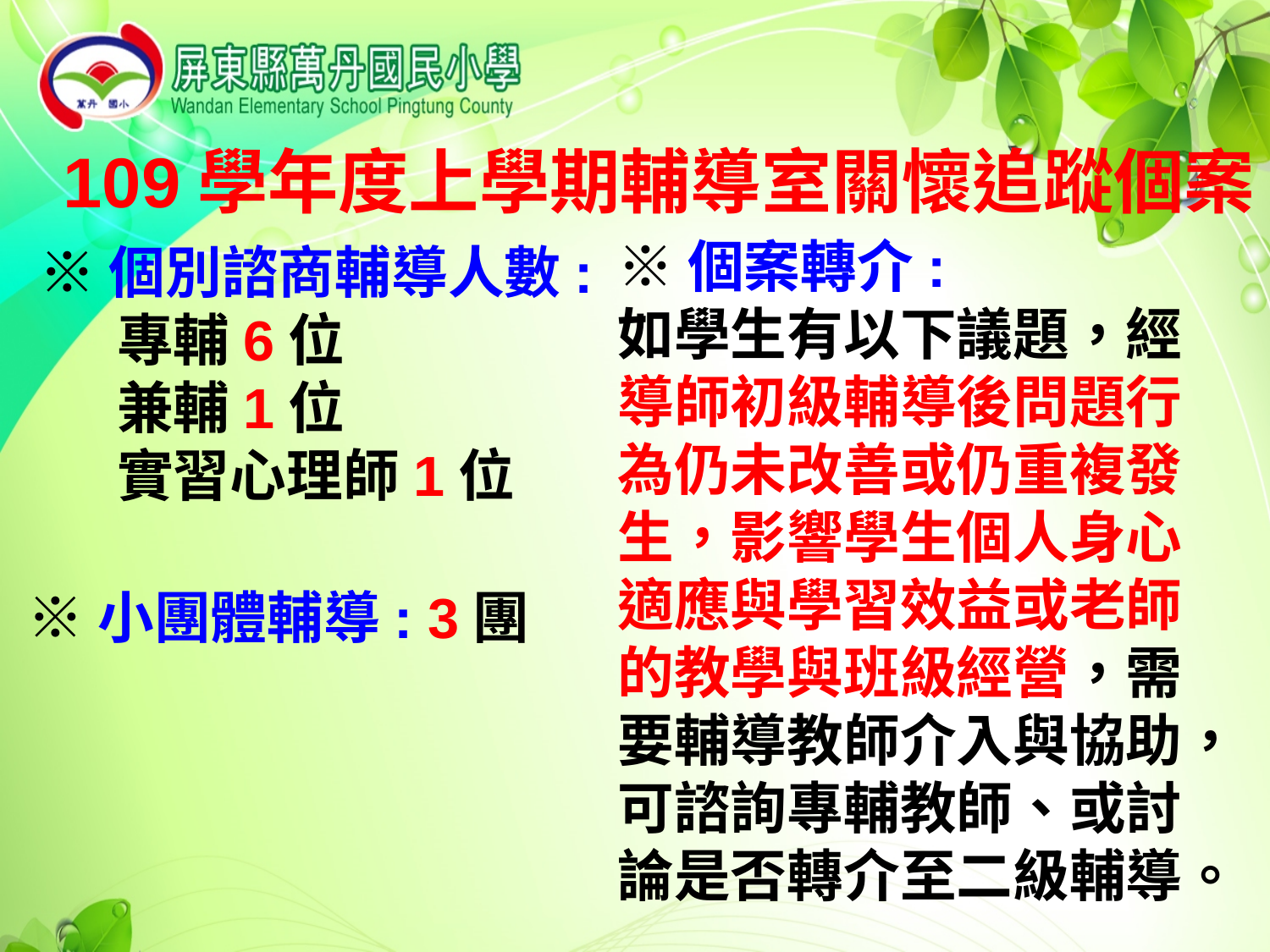

109學年度上學期輔導室關懷追蹤個案
※個案轉介:
如學生有以下議題，經導師初級輔導後問題行為仍未改善或仍重複發生，影響學生個人身心適應與學習效益或老師的教學與班級經營，需要輔導教師介入與協助，可諮詢專輔教師、或討論是否轉介至二級輔導。
    ※個別諮商輔導人數:
         專輔6位
         兼輔1位
         實習心理師1位
※小團體輔導: 3團